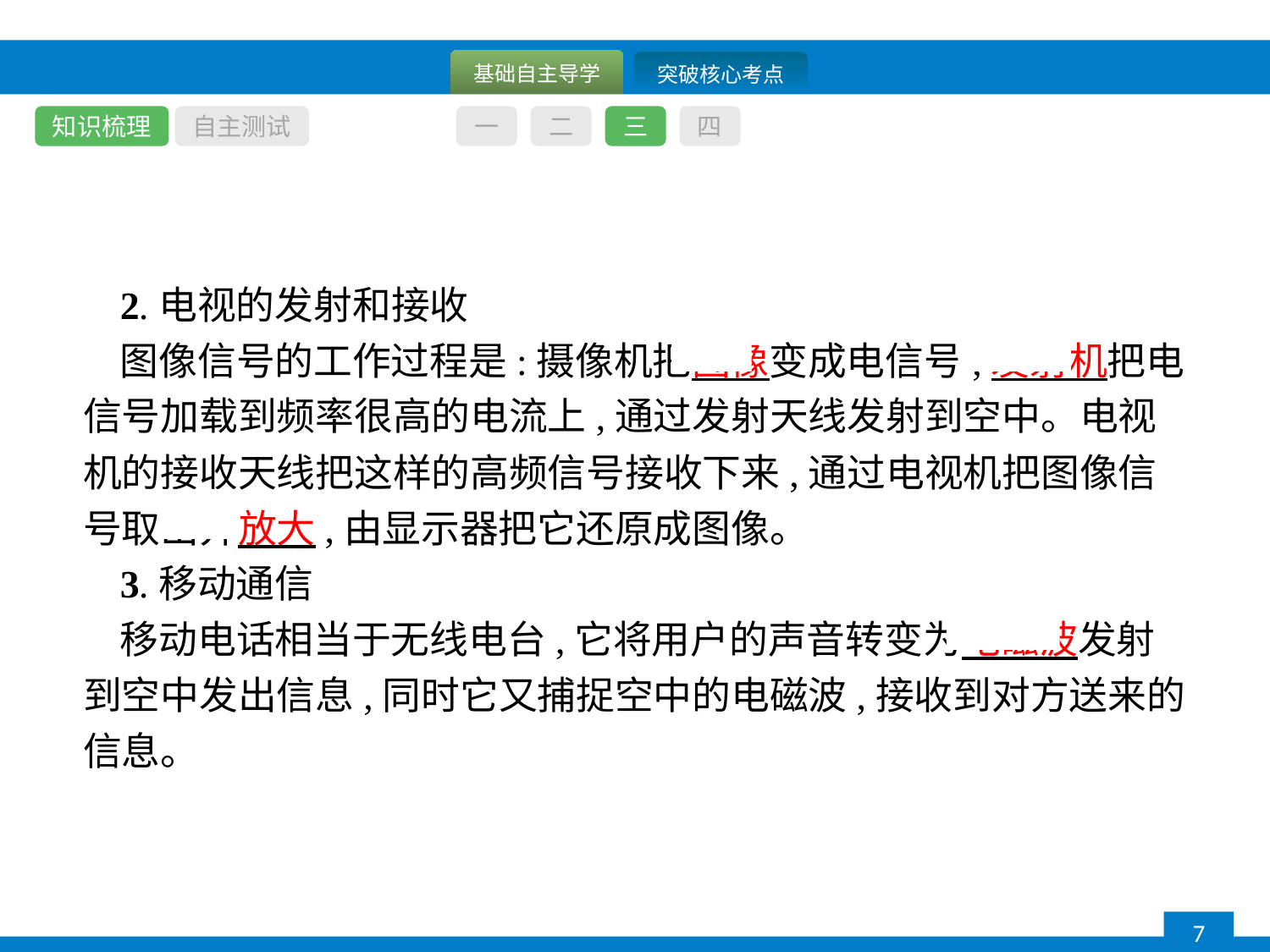

知识梳理
自主测试
一
二
三
四
2.电视的发射和接收
图像信号的工作过程是:摄像机把图像变成电信号,发射机把电信号加载到频率很高的电流上,通过发射天线发射到空中。电视机的接收天线把这样的高频信号接收下来,通过电视机把图像信号取出并放大,由显示器把它还原成图像。
3.移动通信
移动电话相当于无线电台,它将用户的声音转变为电磁波发射到空中发出信息,同时它又捕捉空中的电磁波,接收到对方送来的信息。